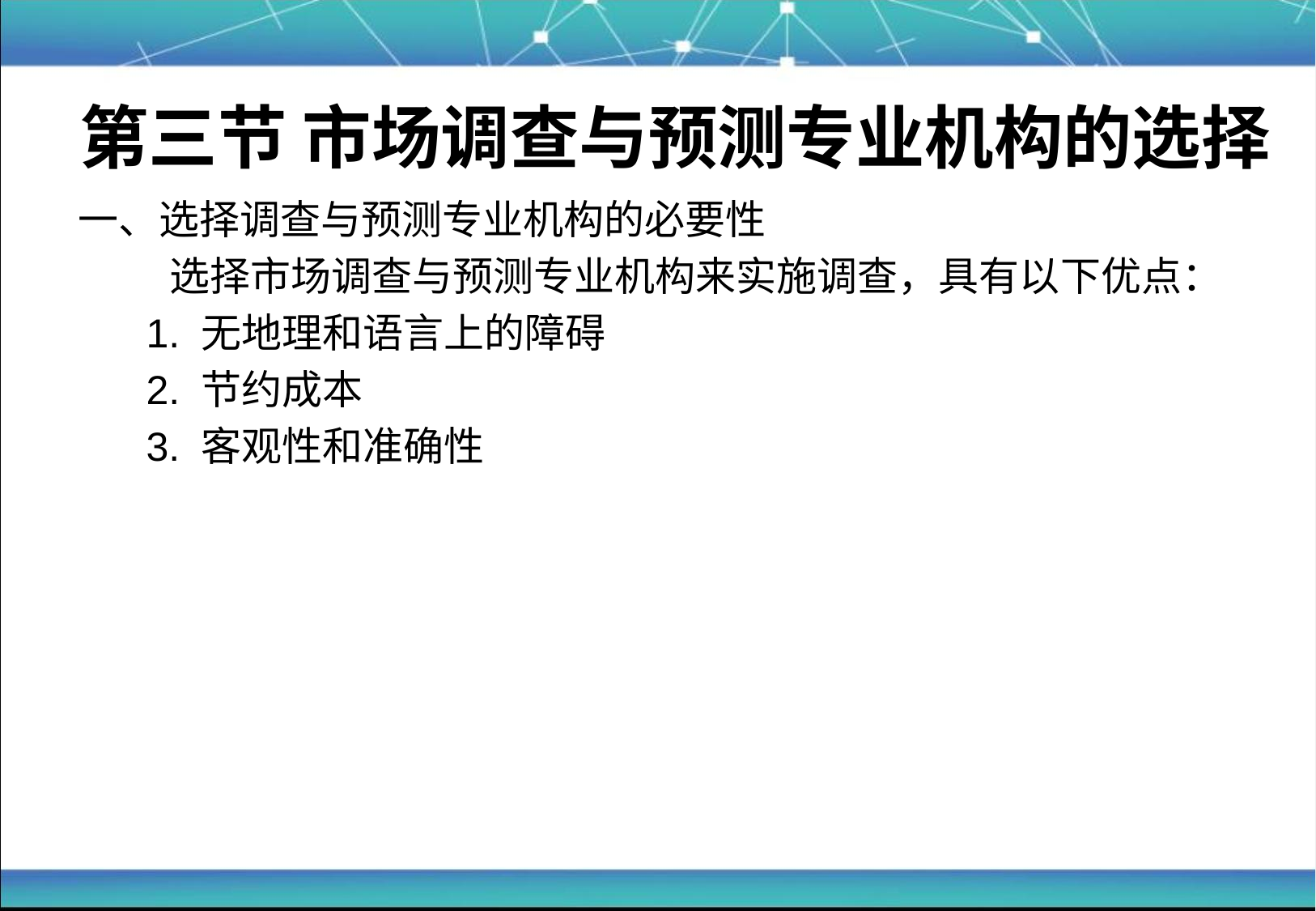

# 第三节 市场调查与预测专业机构的选择
一、选择调查与预测专业机构的必要性
	    选择市场调查与预测专业机构来实施调查，具有以下优点：
	  1. 无地理和语言上的障碍
	  2. 节约成本
	  3. 客观性和准确性